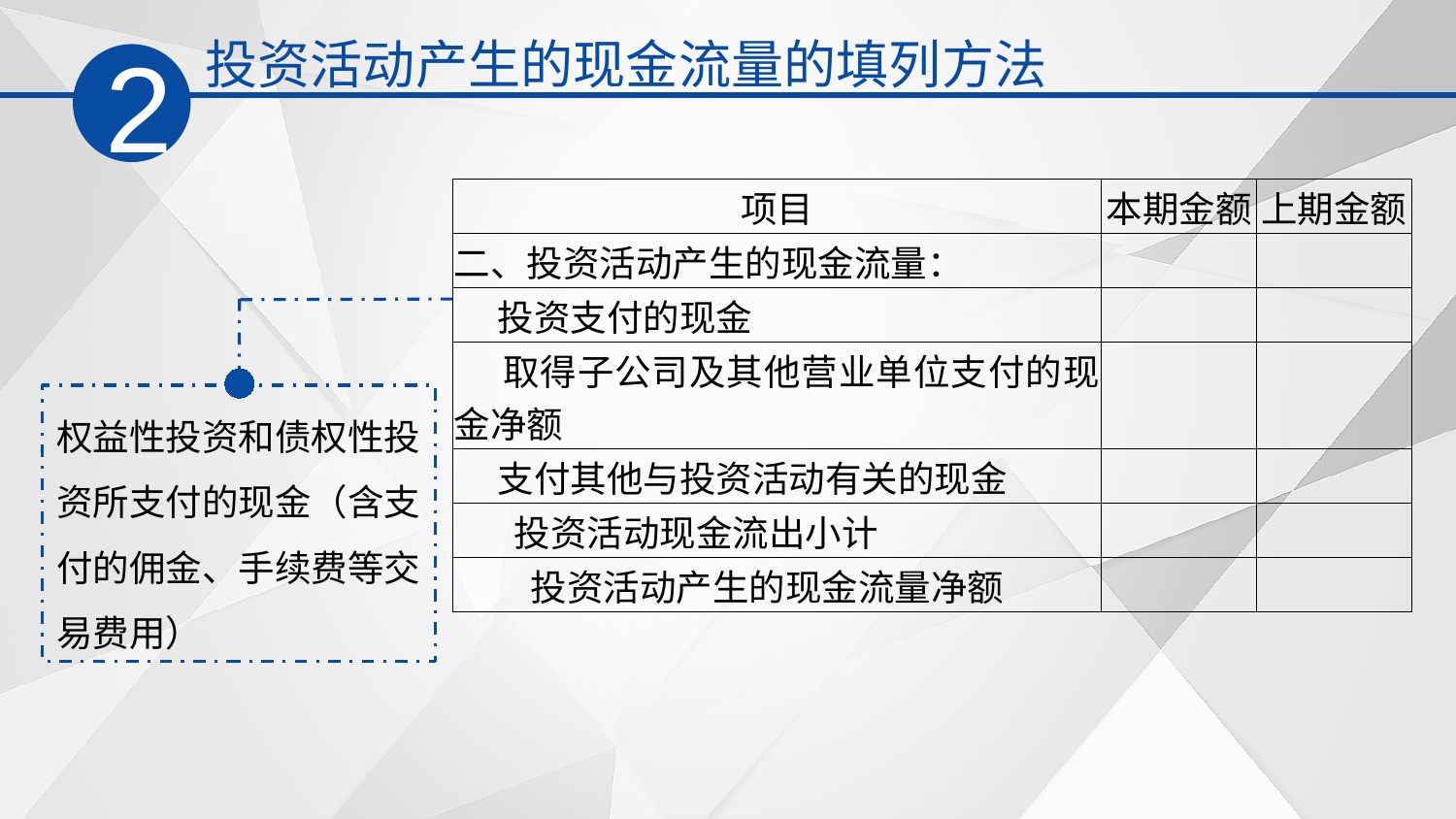

投资活动产生的现金流量的填列方法
2

| 项目 | 本期金额 | 上期金额 |
| --- | --- | --- |
| 二、投资活动产生的现金流量： |  |  |
| 投资支付的现金 |  |  |
| 取得子公司及其他营业单位支付的现金净额 |  |  |
| 支付其他与投资活动有关的现金 |  |  |
| 投资活动现金流出小计 |  |  |
| 投资活动产生的现金流量净额 |  |  |

权益性投资和债权性投资所支付的现金（含支付的佣金、手续费等交易费用）